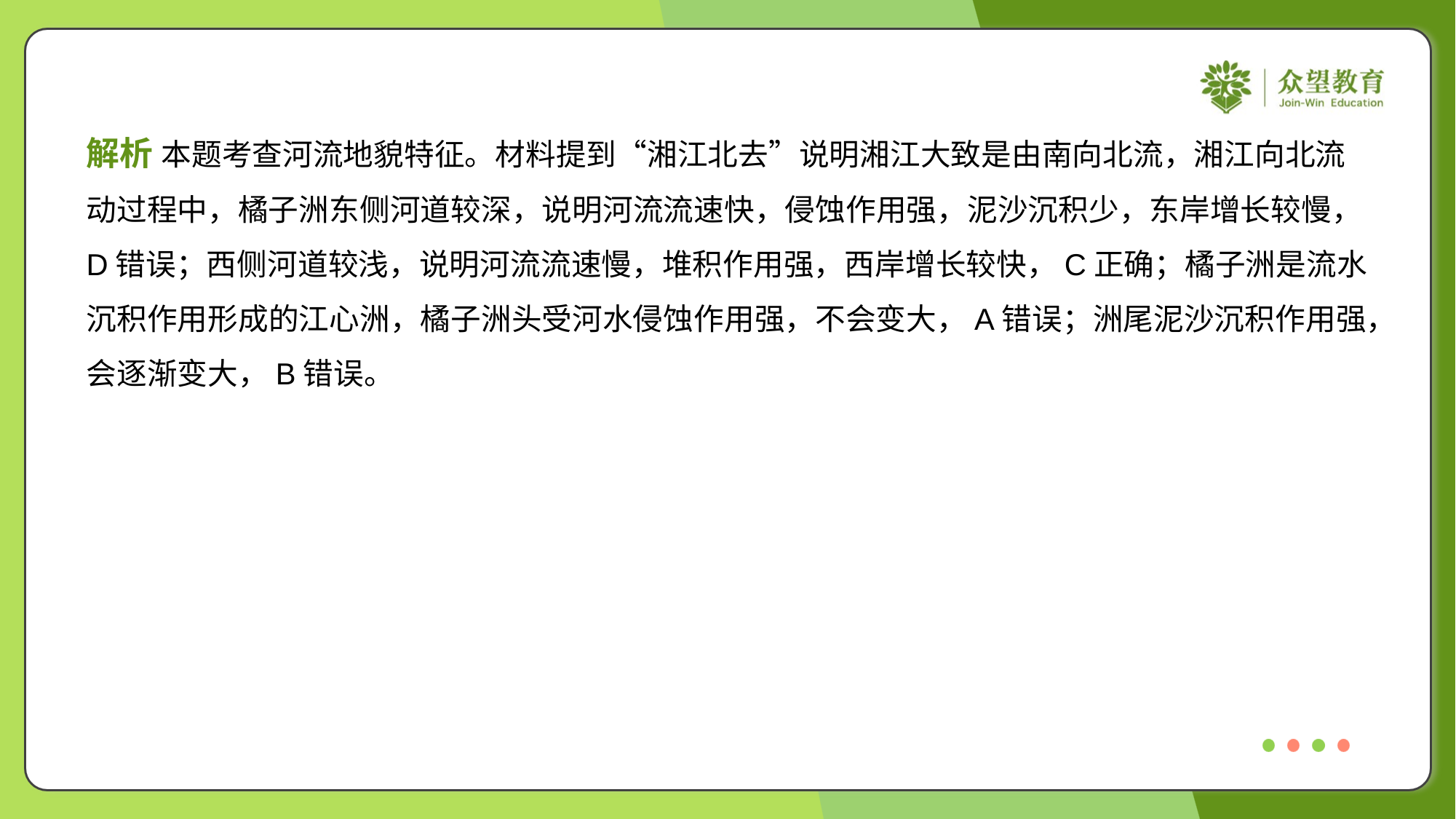

解析 本题考查河流地貌特征。材料提到“湘江北去”说明湘江大致是由南向北流，湘江向北流
动过程中，橘子洲东侧河道较深，说明河流流速快，侵蚀作用强，泥沙沉积少，东岸增长较慢，
D错误；西侧河道较浅，说明河流流速慢，堆积作用强，西岸增长较快，C正确；橘子洲是流水
沉积作用形成的江心洲，橘子洲头受河水侵蚀作用强，不会变大，A错误；洲尾泥沙沉积作用强，
会逐渐变大，B错误。